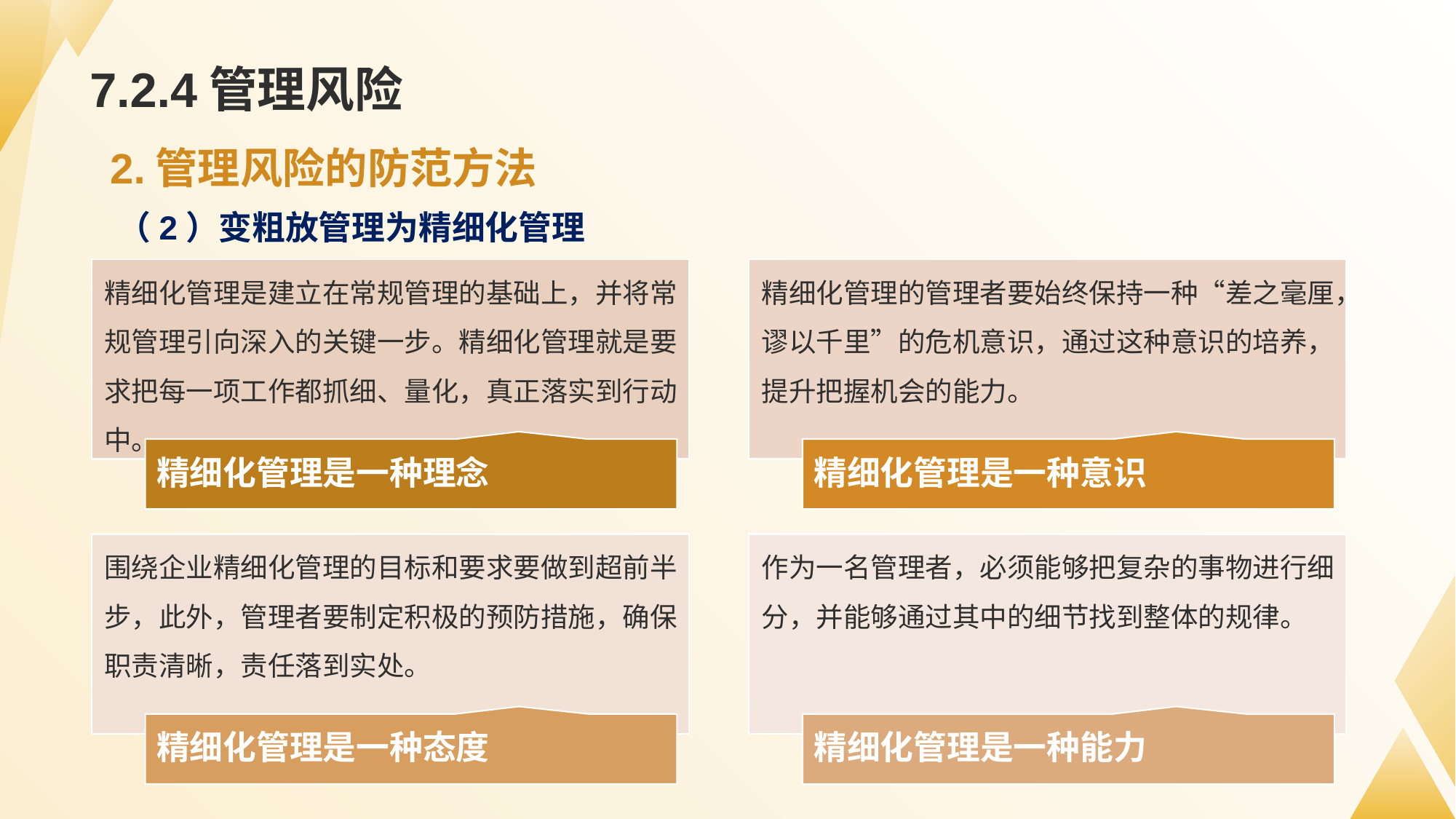

# 7.2.4管理风险
2.管理风险的防范方法
（2）变粗放管理为精细化管理
精细化管理是建立在常规管理的基础上，并将常规管理引向深入的关键一步。精细化管理就是要求把每一项工作都抓细、量化，真正落实到行动中。
精细化管理的管理者要始终保持一种“差之毫厘，谬以千里”的危机意识，通过这种意识的培养，提升把握机会的能力。
精细化管理是一种理念
精细化管理是一种意识
围绕企业精细化管理的目标和要求要做到超前半步，此外，管理者要制定积极的预防措施，确保职责清晰，责任落到实处。
作为一名管理者，必须能够把复杂的事物进行细分，并能够通过其中的细节找到整体的规律。
精细化管理是一种态度
精细化管理是一种能力